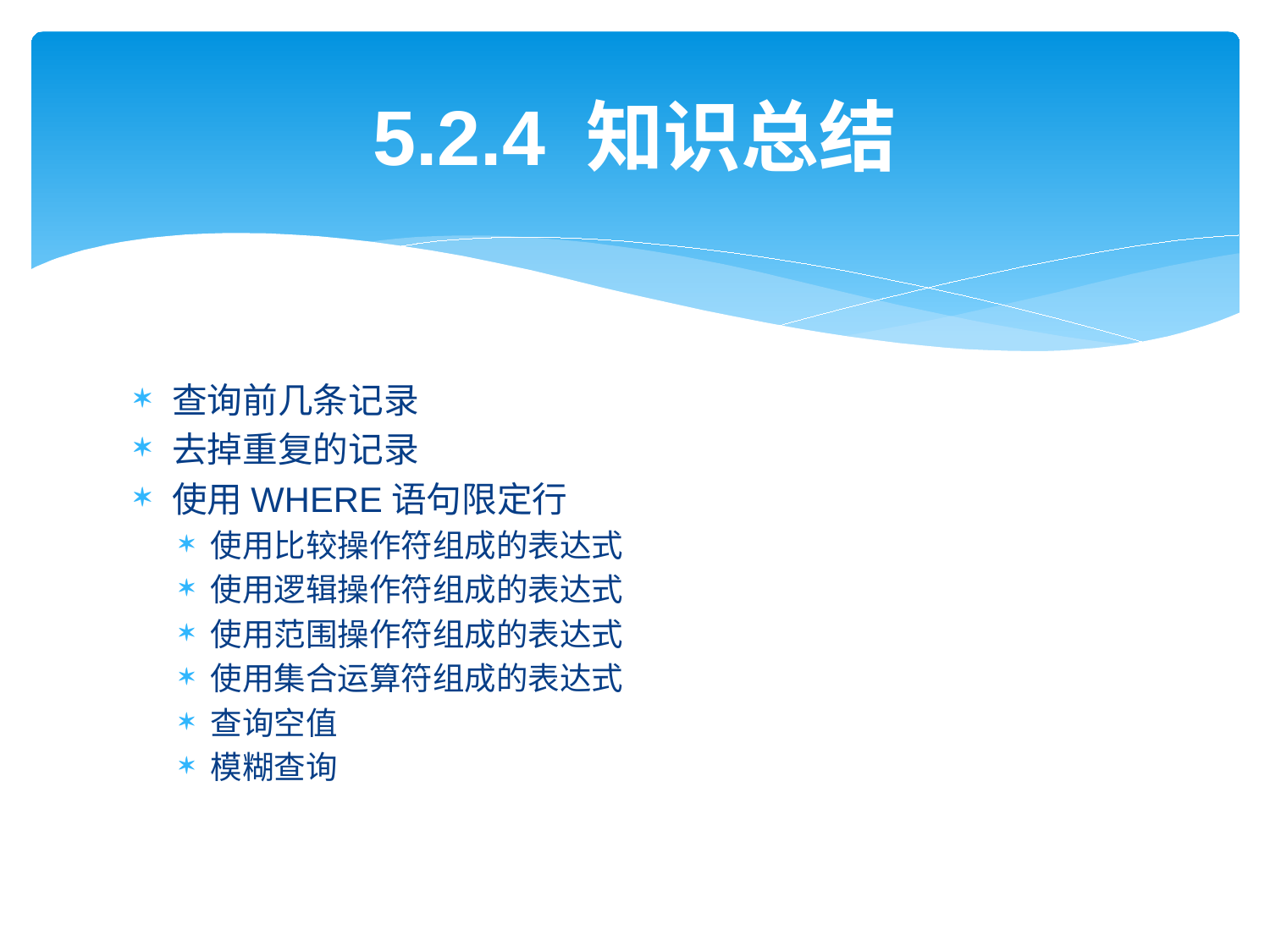

# 5.2.4 知识总结
查询前几条记录
去掉重复的记录
使用WHERE语句限定行
使用比较操作符组成的表达式
使用逻辑操作符组成的表达式
使用范围操作符组成的表达式
使用集合运算符组成的表达式
查询空值
模糊查询